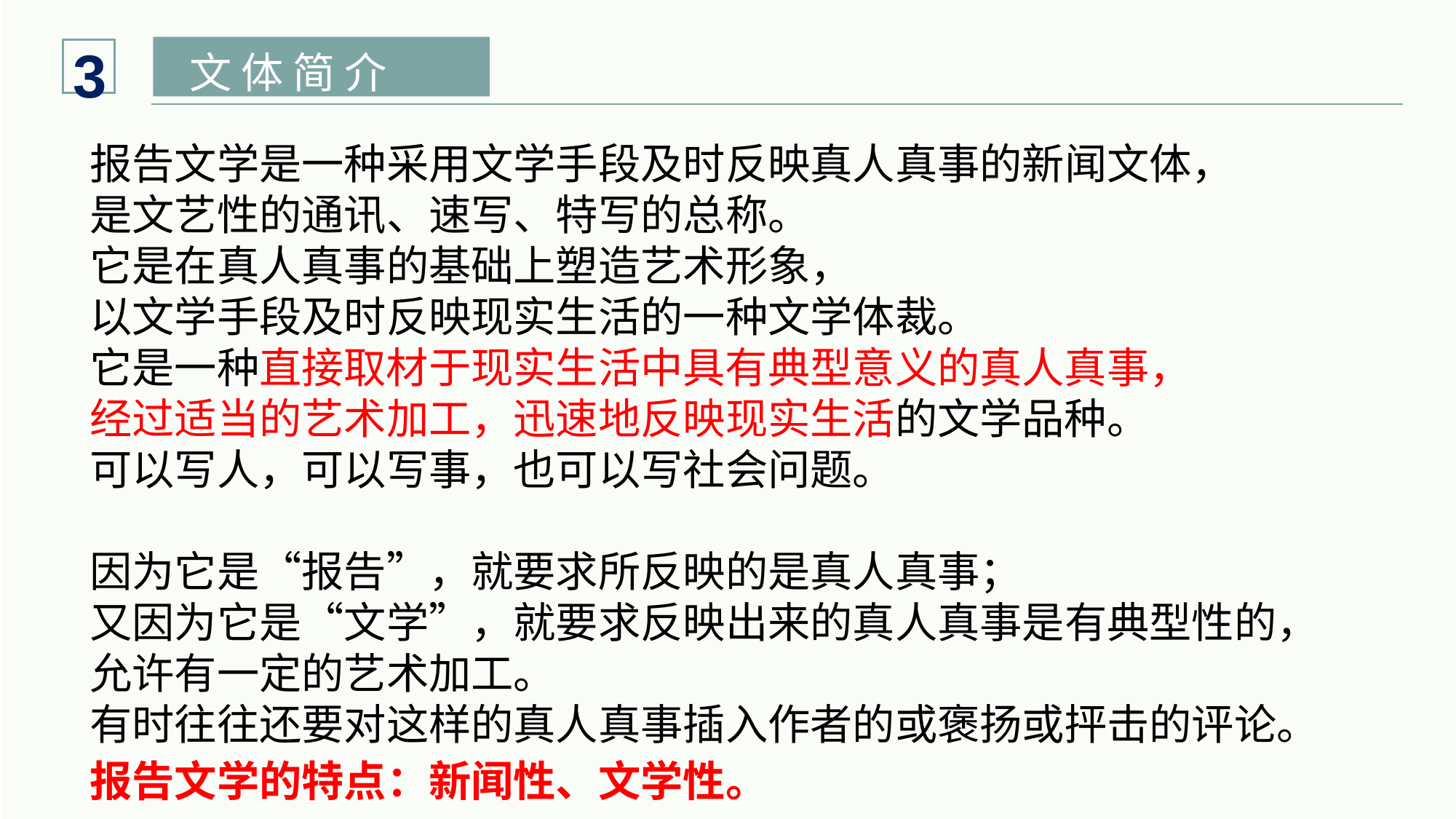

3
文 体 简 介

报告文学是一种采用文学手段及时反映真人真事的新闻文体，
是文艺性的通讯、速写、特写的总称。
它是在真人真事的基础上塑造艺术形象，
以文学手段及时反映现实生活的一种文学体裁。
它是一种直接取材于现实生活中具有典型意义的真人真事，
经过适当的艺术加工，迅速地反映现实生活的文学品种。
可以写人，可以写事，也可以写社会问题。

因为它是“报告”，就要求所反映的是真人真事；
又因为它是“文学”，就要求反映出来的真人真事是有典型性的，
允许有一定的艺术加工。
有时往往还要对这样的真人真事插入作者的或褒扬或抨击的评论。
报告文学的特点：新闻性、文学性。